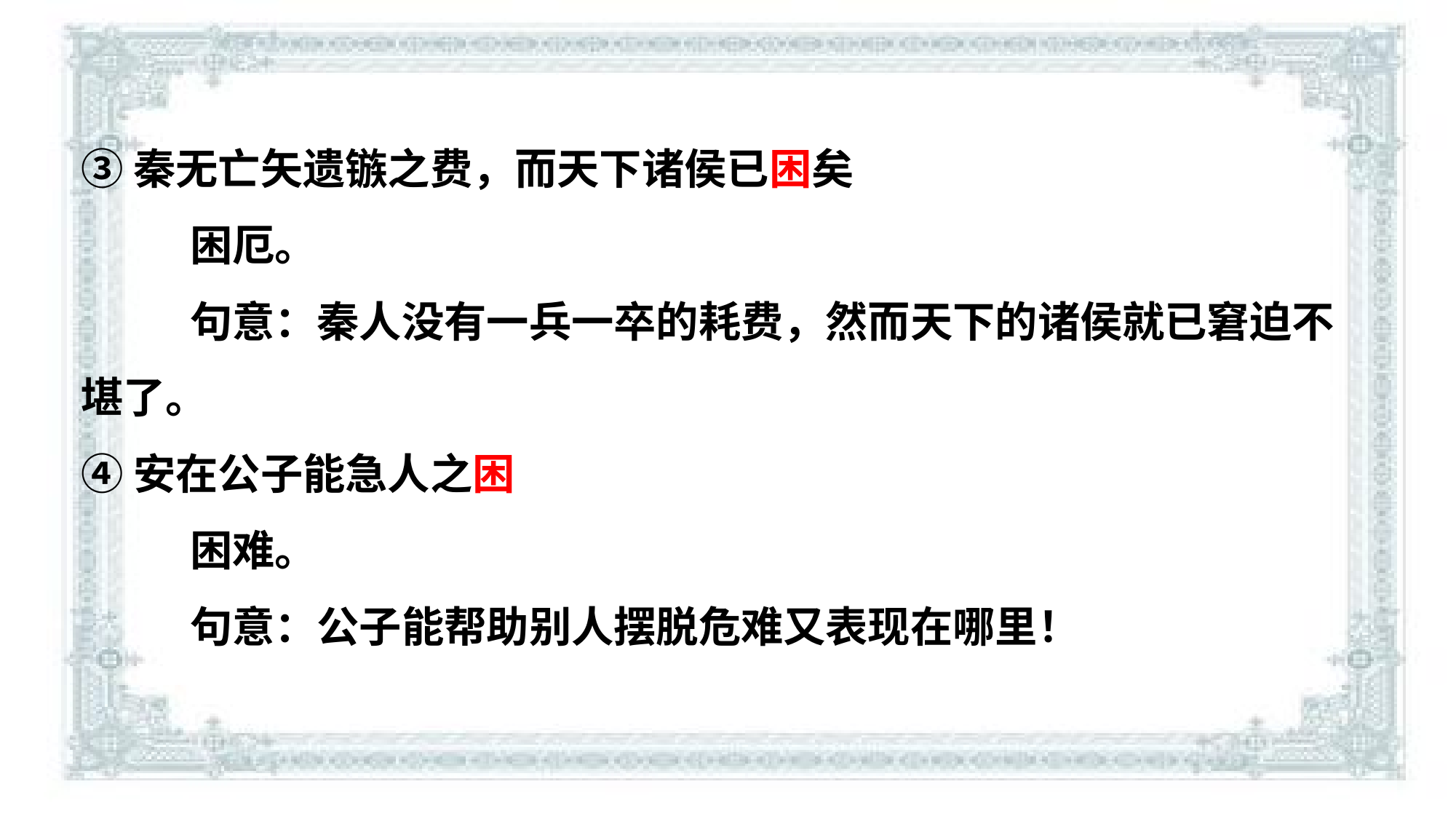

③秦无亡矢遗镞之费，而天下诸侯已困矣
	困厄。
	句意：秦人没有一兵一卒的耗费，然而天下的诸侯就已窘迫不堪了。
④安在公子能急人之困
	困难。
	句意：公子能帮助别人摆脱危难又表现在哪里！